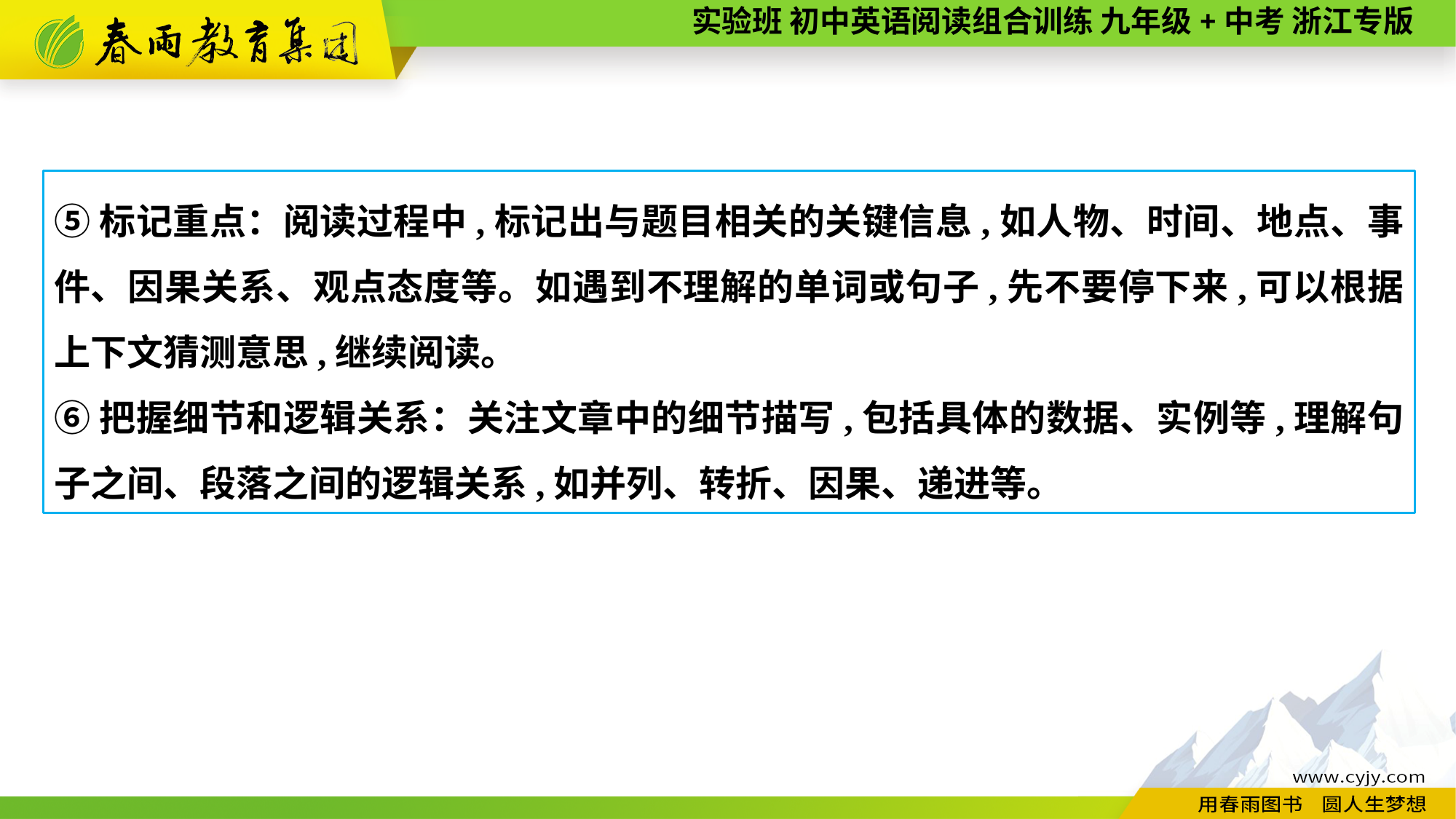

⑤标记重点：阅读过程中,标记出与题目相关的关键信息,如人物、时间、地点、事件、因果关系、观点态度等。如遇到不理解的单词或句子,先不要停下来,可以根据上下文猜测意思,继续阅读。
⑥把握细节和逻辑关系：关注文章中的细节描写,包括具体的数据、实例等,理解句子之间、段落之间的逻辑关系,如并列、转折、因果、递进等。